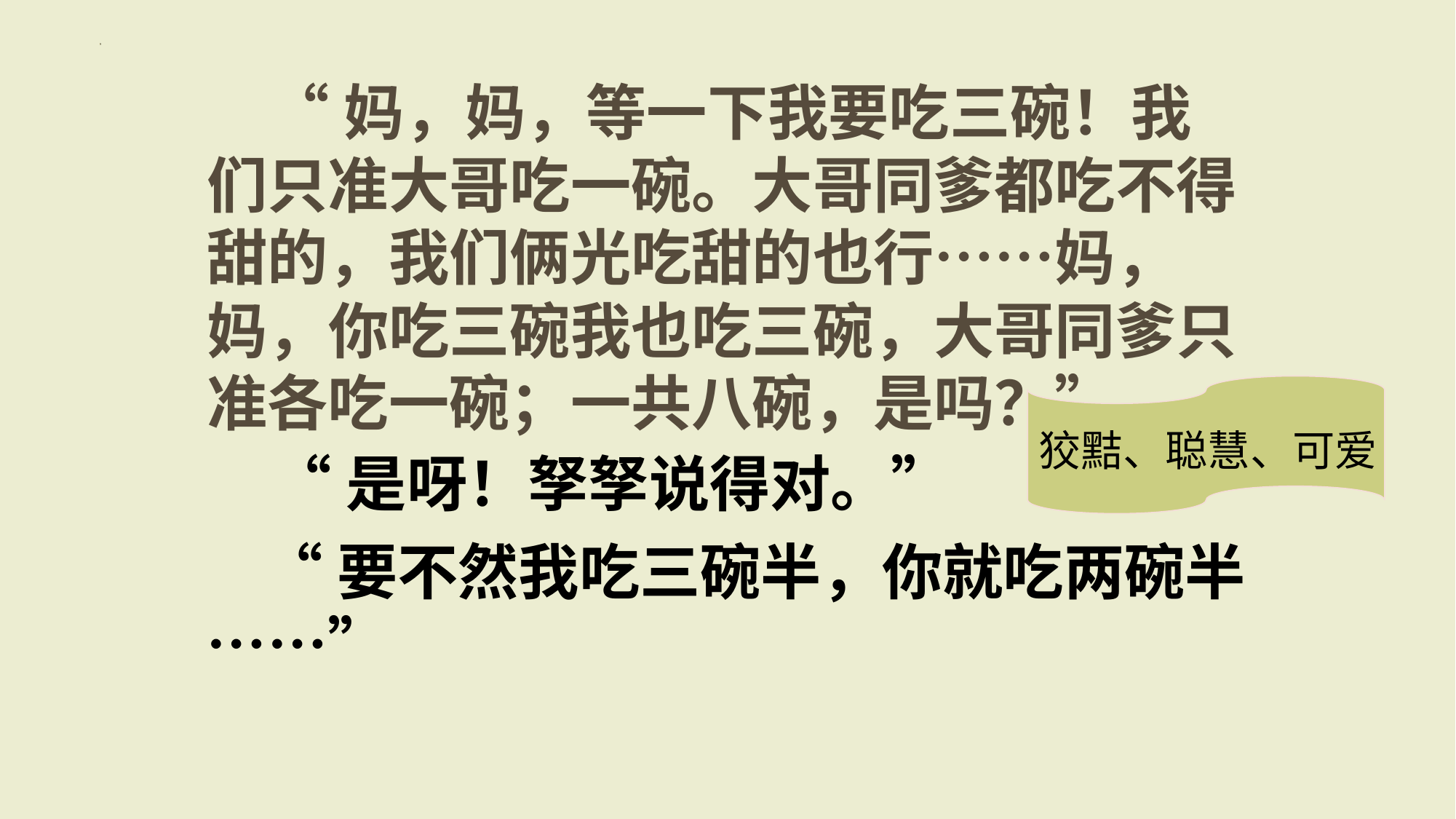

# “妈，妈，等一下我要吃三碗！我们只准大哥吃一碗。大哥同爹都吃不得甜的，我们俩光吃甜的也行……妈，妈，你吃三碗我也吃三碗，大哥同爹只准各吃一碗；一共八碗，是吗？”

狡黠、聪慧、可爱
“是呀！孥孥说得对。”
    “要不然我吃三碗半，你就吃两碗半……”